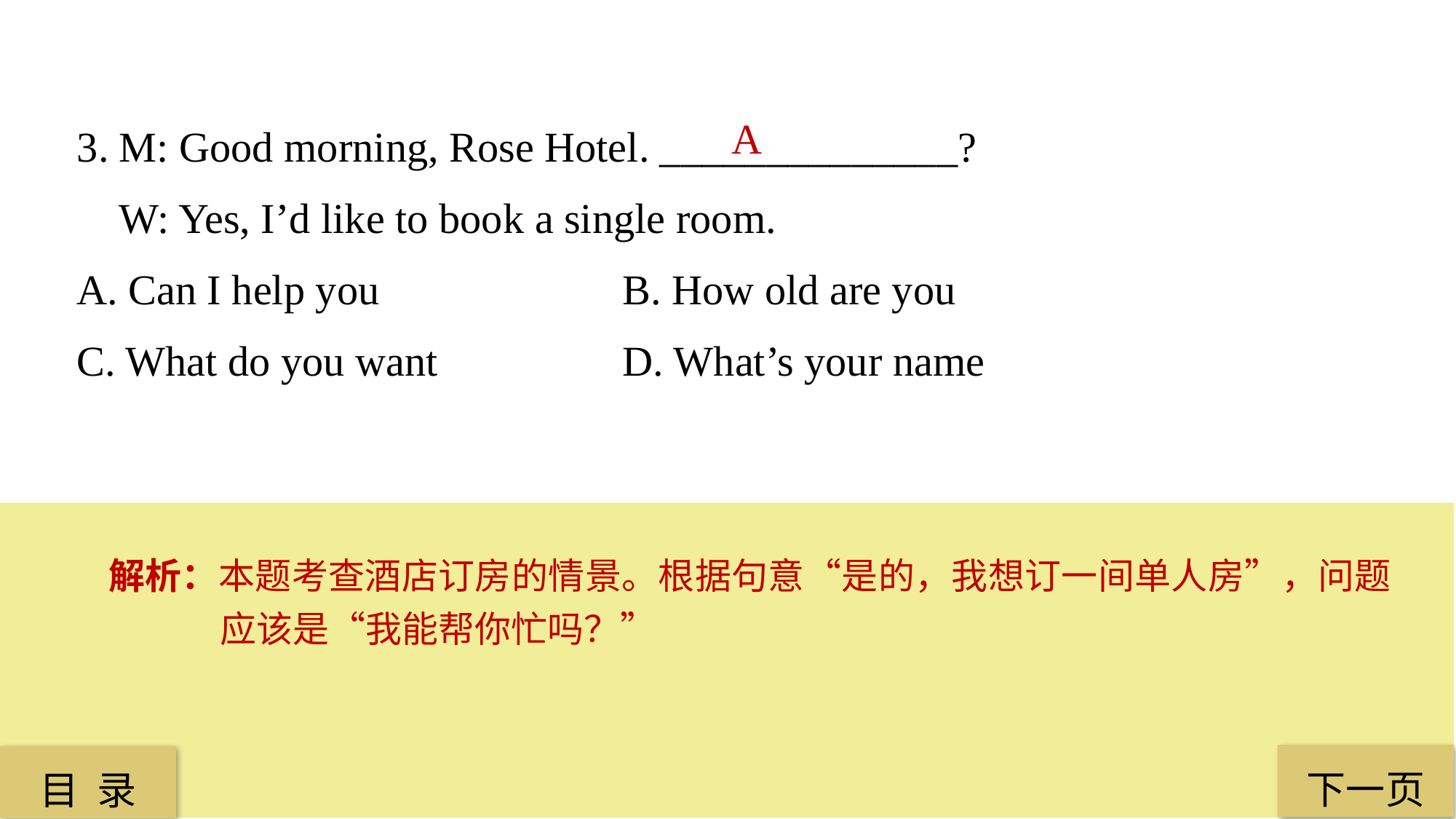

3. M: Good morning, Rose Hotel. ______________?
    W: Yes, I’d like to book a single room.
A. Can I help you 			B. How old are you
C. What do you want 		D. What’s your name
 A
解析：本题考查酒店订房的情景。根据句意“是的，我想订一间单人房”，问题应该是“我能帮你忙吗？”